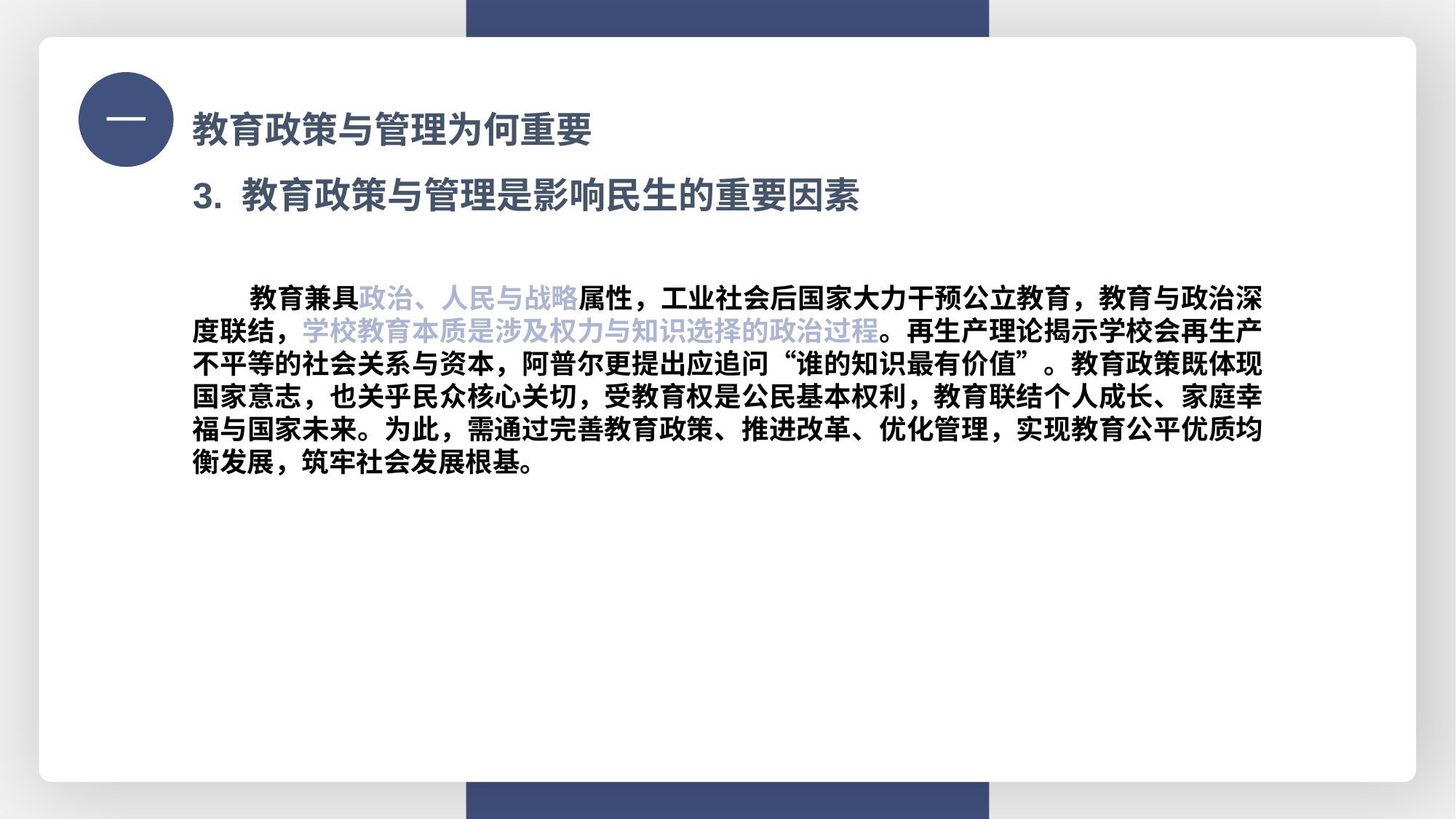

教育政策与管理为何重要
一
3. 教育政策与管理是影响民生的重要因素
        教育兼具政治、人民与战略属性，工业社会后国家大力干预公立教育，教育与政治深度联结，学校教育本质是涉及权力与知识选择的政治过程。再生产理论揭示学校会再生产不平等的社会关系与资本，阿普尔更提出应追问“谁的知识最有价值”。教育政策既体现国家意志，也关乎民众核心关切，受教育权是公民基本权利，教育联结个人成长、家庭幸福与国家未来。为此，需通过完善教育政策、推进改革、优化管理，实现教育公平优质均衡发展，筑牢社会发展根基。